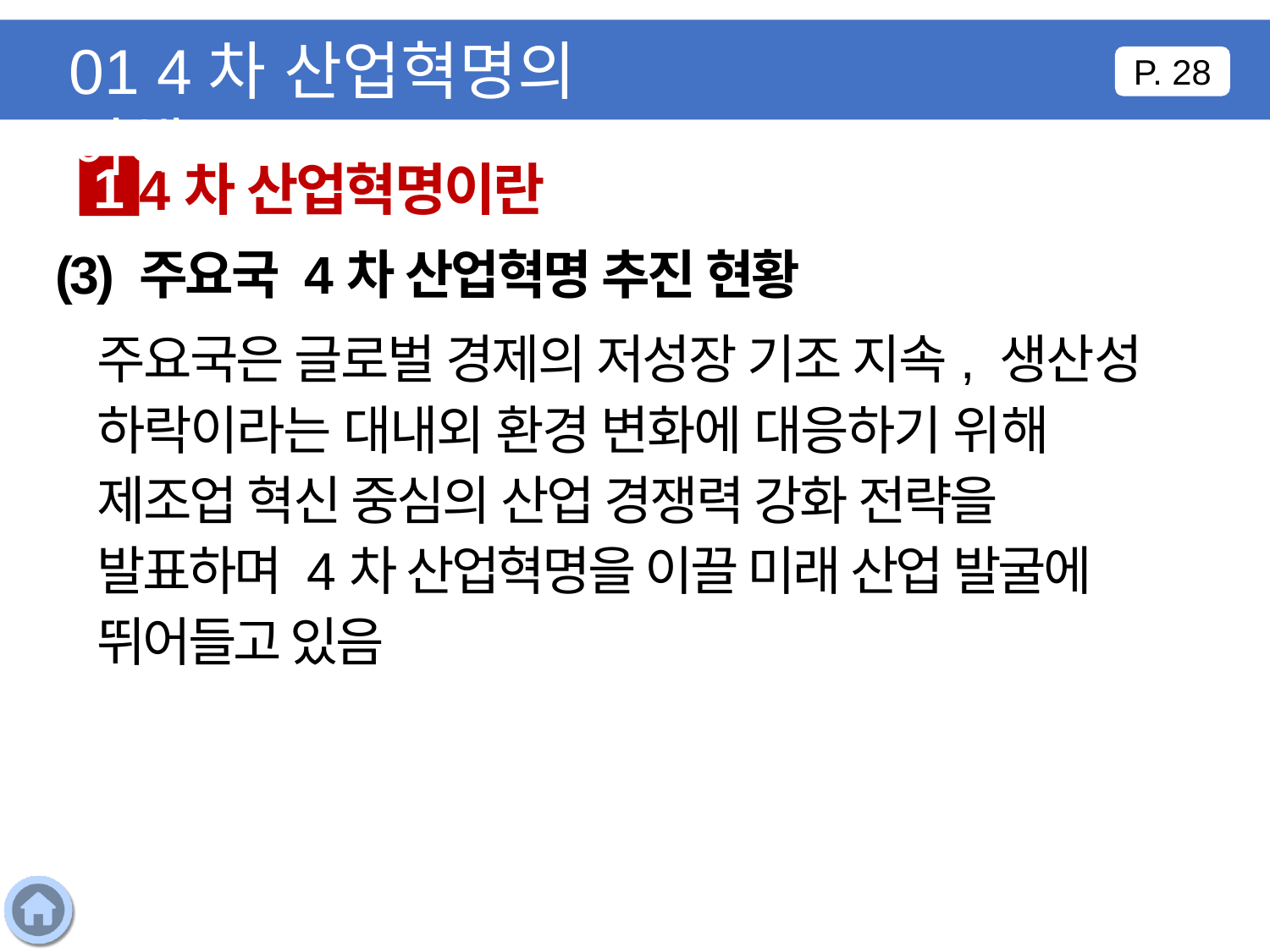

01 4차 산업혁명의 이해
P. 28
4차 산업혁명이란
1
(3) 주요국 4차 산업혁명 추진 현황
주요국은 글로벌 경제의 저성장 기조 지속, 생산성 하락이라는 대내외 환경 변화에 대응하기 위해 제조업 혁신 중심의 산업 경쟁력 강화 전략을 발표하며 4차 산업혁명을 이끌 미래 산업 발굴에 뛰어들고 있음